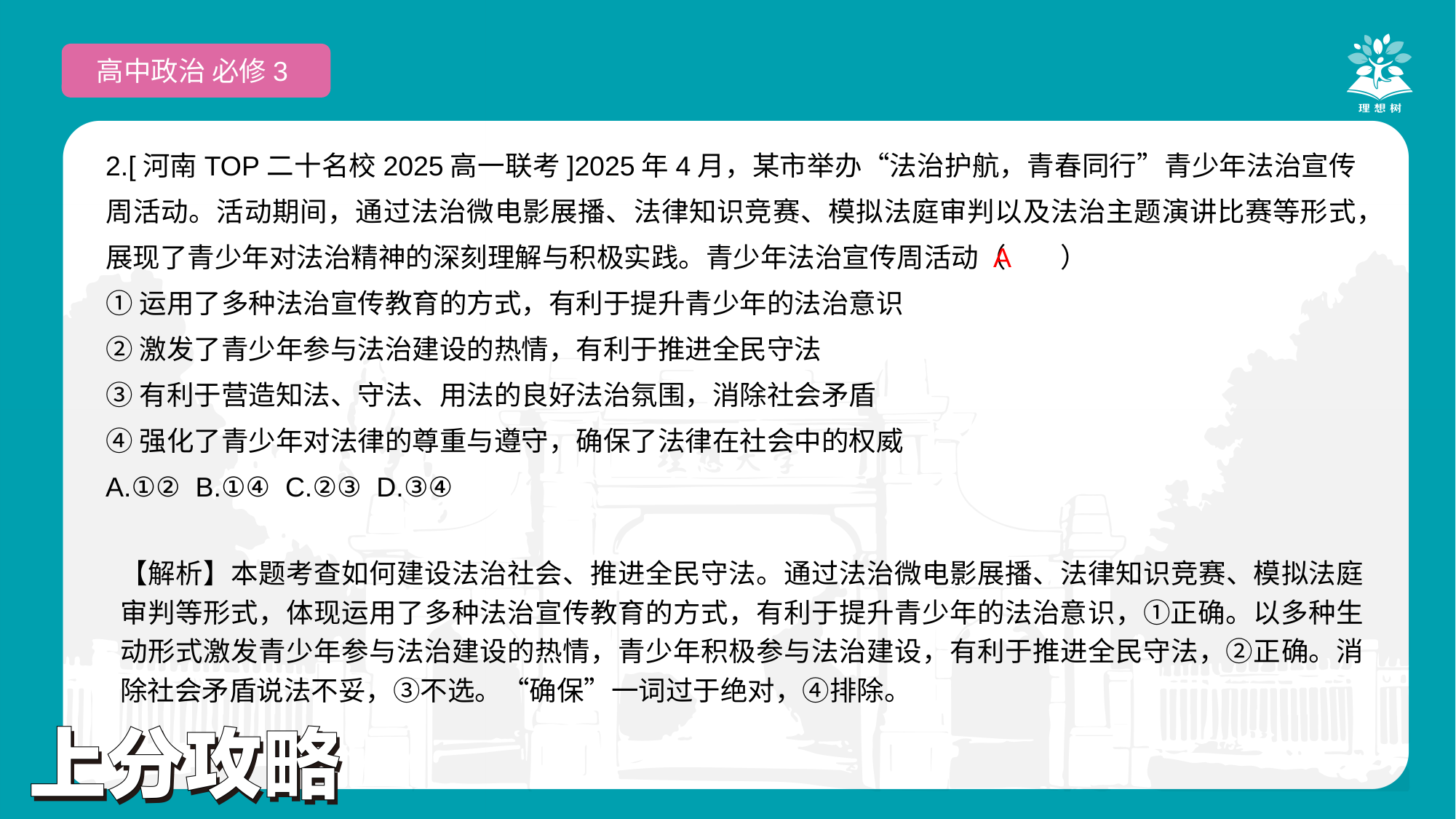

高中政治 必修3
2.[河南TOP二十名校2025高一联考]2025年4月，某市举办“法治护航，青春同行”青少年法治宣传周活动。活动期间，通过法治微电影展播、法律知识竞赛、模拟法庭审判以及法治主题演讲比赛等形式，展现了青少年对法治精神的深刻理解与积极实践。青少年法治宣传周活动（　　）
①运用了多种法治宣传教育的方式，有利于提升青少年的法治意识
②激发了青少年参与法治建设的热情，有利于推进全民守法
③有利于营造知法、守法、用法的良好法治氛围，消除社会矛盾
④强化了青少年对法律的尊重与遵守，确保了法律在社会中的权威
A.①②  B.①④  C.②③  D.③④
 A
【解析】本题考查如何建设法治社会、推进全民守法。通过法治微电影展播、法律知识竞赛、模拟法庭审判等形式，体现运用了多种法治宣传教育的方式，有利于提升青少年的法治意识，①正确。以多种生动形式激发青少年参与法治建设的热情，青少年积极参与法治建设，有利于推进全民守法，②正确。消除社会矛盾说法不妥，③不选。“确保”一词过于绝对，④排除。